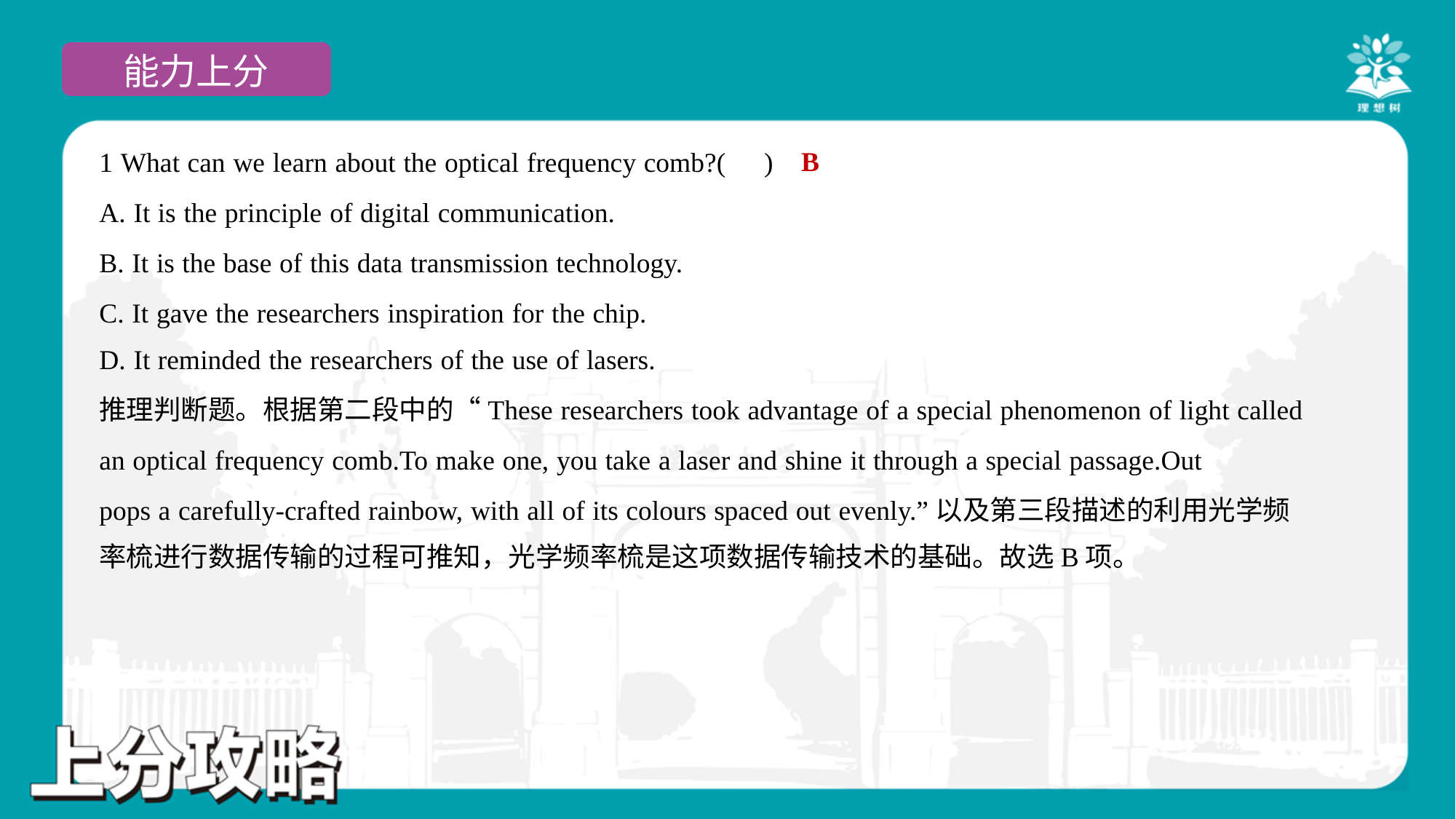

B
1 What can we learn about the optical frequency comb?(     )
A. It is the principle of digital communication.
B. It is the base of this data transmission technology.
C. It gave the researchers inspiration for the chip.
D. It reminded the researchers of the use of lasers.
推理判断题。根据第二段中的“These researchers took advantage of a special phenomenon of light called
an optical frequency comb.To make one, you take a laser and shine it through a special passage.Out
pops a carefully-crafted rainbow, with all of its colours spaced out evenly.”以及第三段描述的利用光学频
率梳进行数据传输的过程可推知，光学频率梳是这项数据传输技术的基础。故选B项。